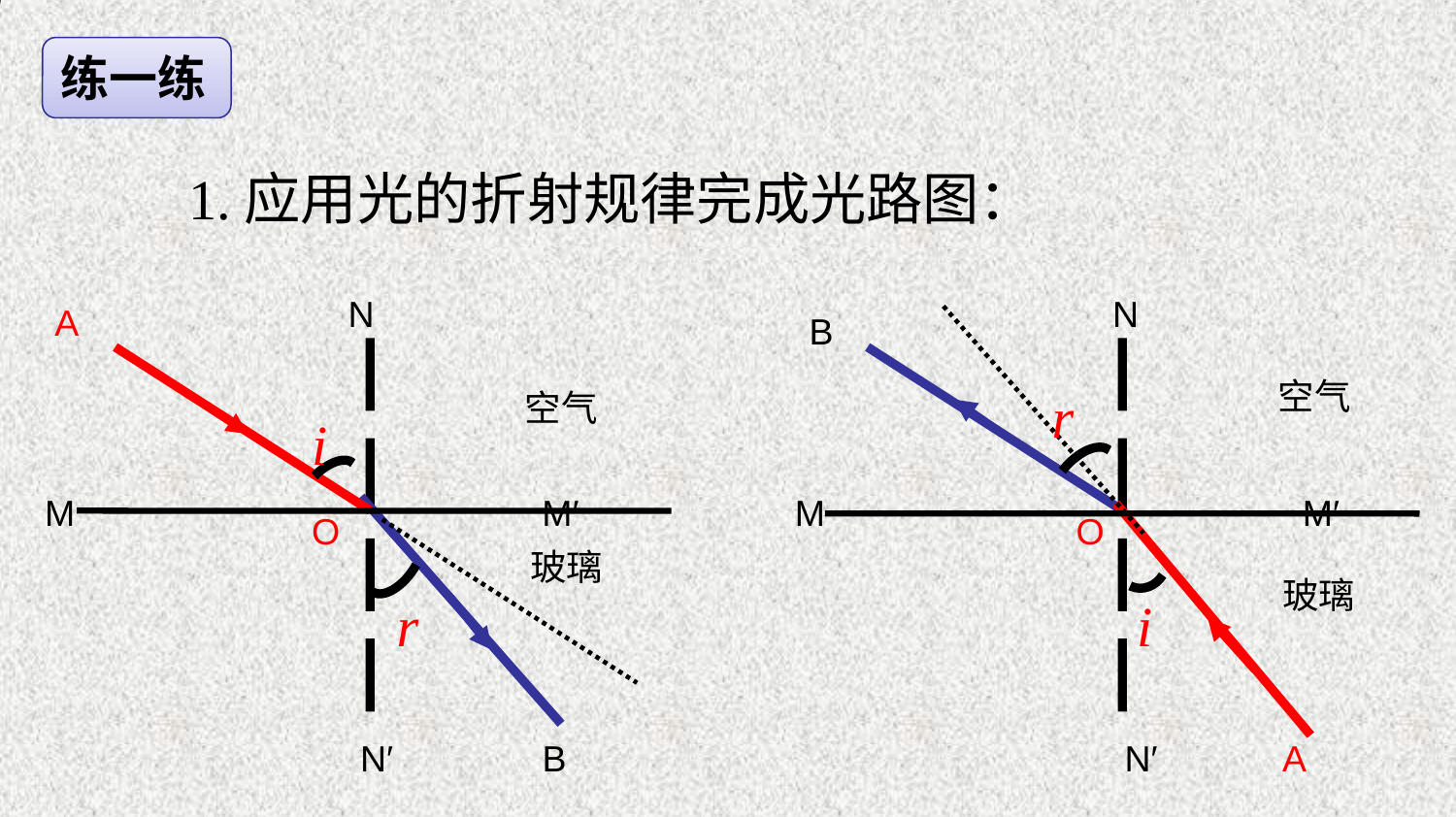

练一练
1.应用光的折射规律完成光路图：
N
N′
N
N′
 A

A
B

B

空气
空气
玻璃
玻璃
r
r
i
i

M                                              M′
 M                                               M′
O
O